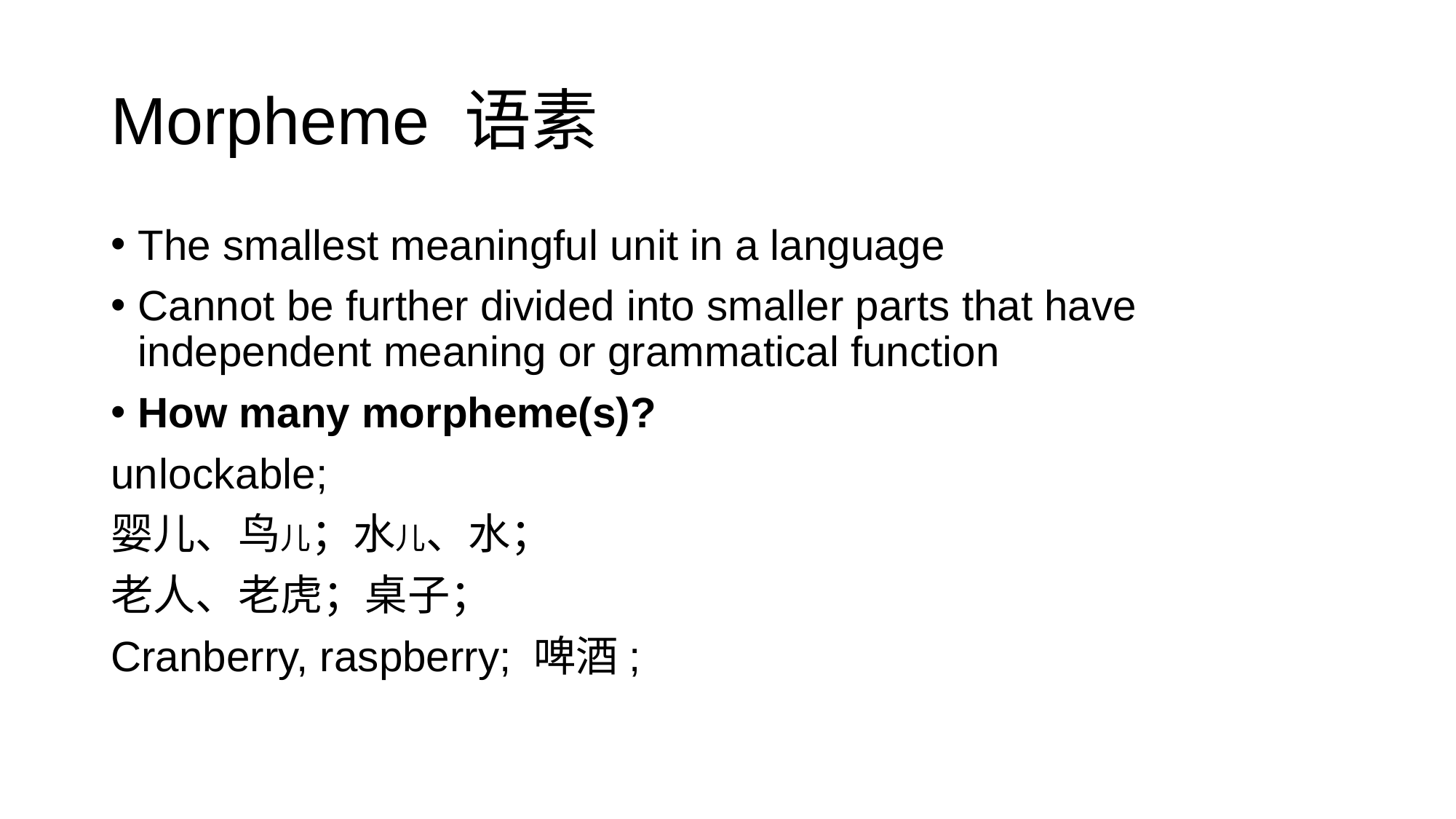

# Morpheme 语素
The smallest meaningful unit in a language
Cannot be further divided into smaller parts that have independent meaning or grammatical function
How many morpheme(s)?
un- lock -able;
婴儿、鸟儿；水儿、水；
老人、老虎；桌子；
Cranberry, raspberry; 啤酒;